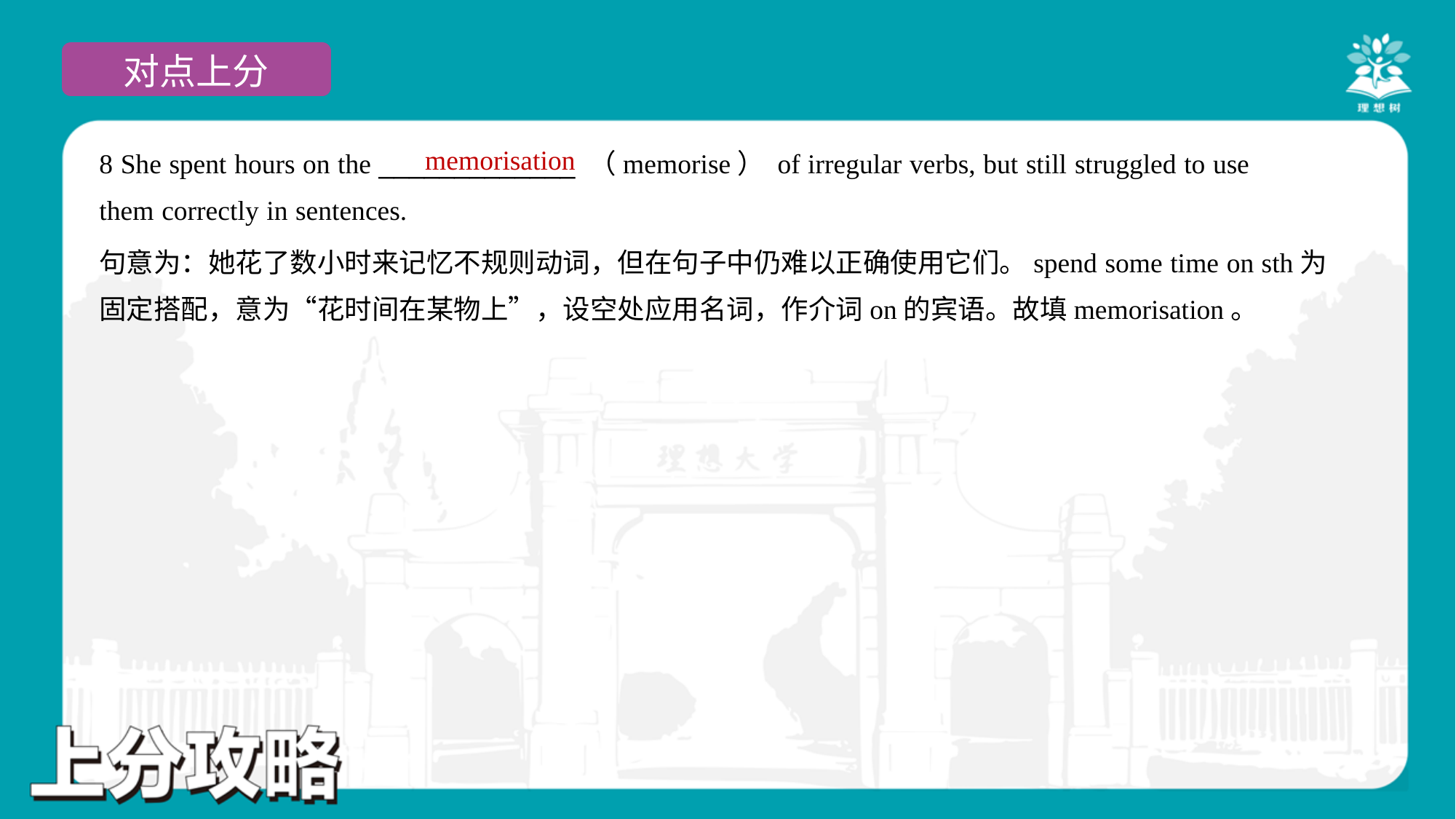

memorisation
8 She spent hours on the _____________ （memorise） of irregular verbs, but still struggled to use
them correctly in sentences.
句意为：她花了数小时来记忆不规则动词，但在句子中仍难以正确使用它们。spend some time on sth为
固定搭配，意为“花时间在某物上”，设空处应用名词，作介词on的宾语。故填memorisation。